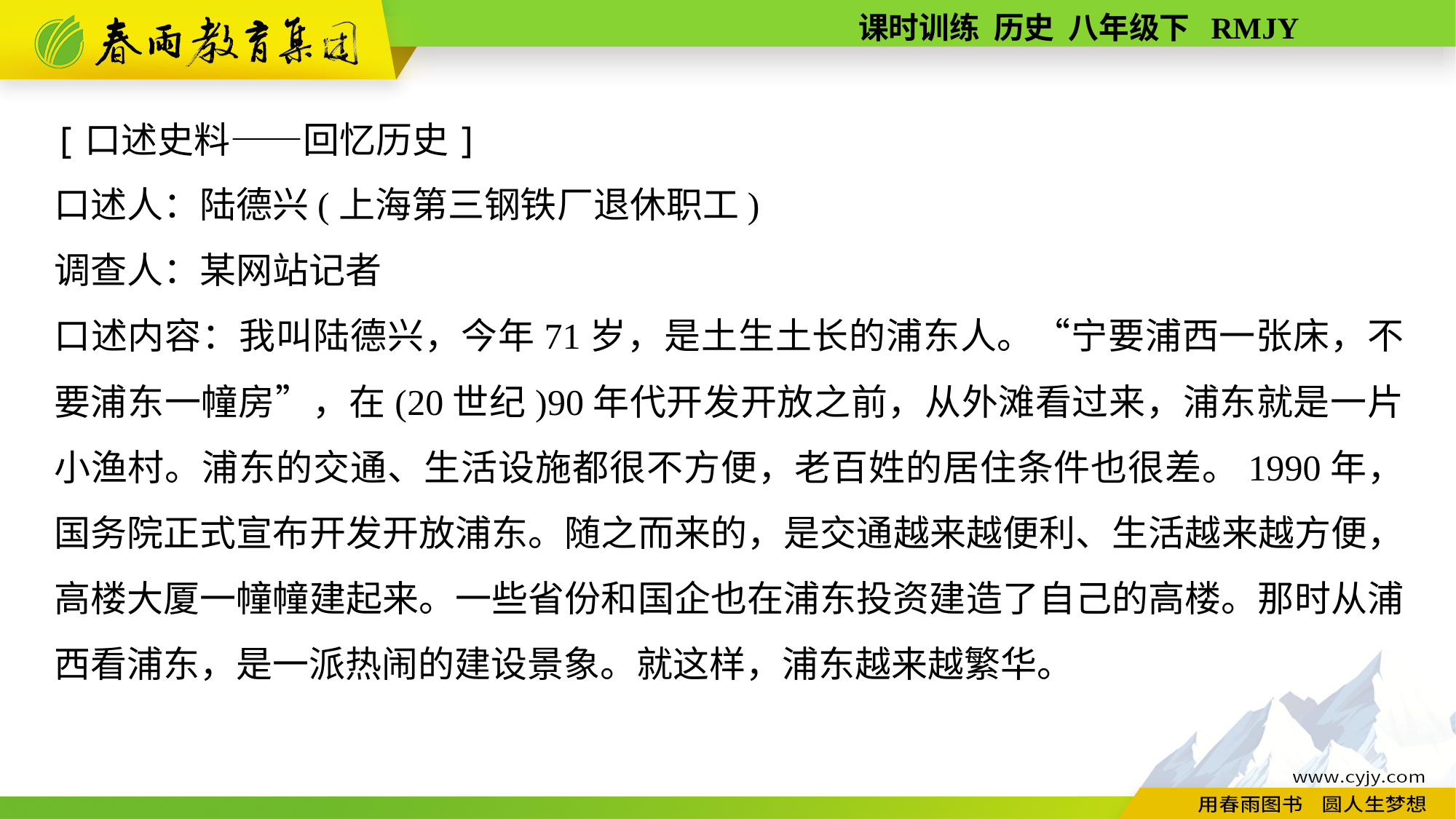

[口述史料——回忆历史]
口述人：陆德兴(上海第三钢铁厂退休职工)
调查人：某网站记者
口述内容：我叫陆德兴，今年71岁，是土生土长的浦东人。“宁要浦西一张床，不要浦东一幢房”，在(20世纪)90年代开发开放之前，从外滩看过来，浦东就是一片小渔村。浦东的交通、生活设施都很不方便，老百姓的居住条件也很差。1990年，国务院正式宣布开发开放浦东。随之而来的，是交通越来越便利、生活越来越方便，高楼大厦一幢幢建起来。一些省份和国企也在浦东投资建造了自己的高楼。那时从浦西看浦东，是一派热闹的建设景象。就这样，浦东越来越繁华。